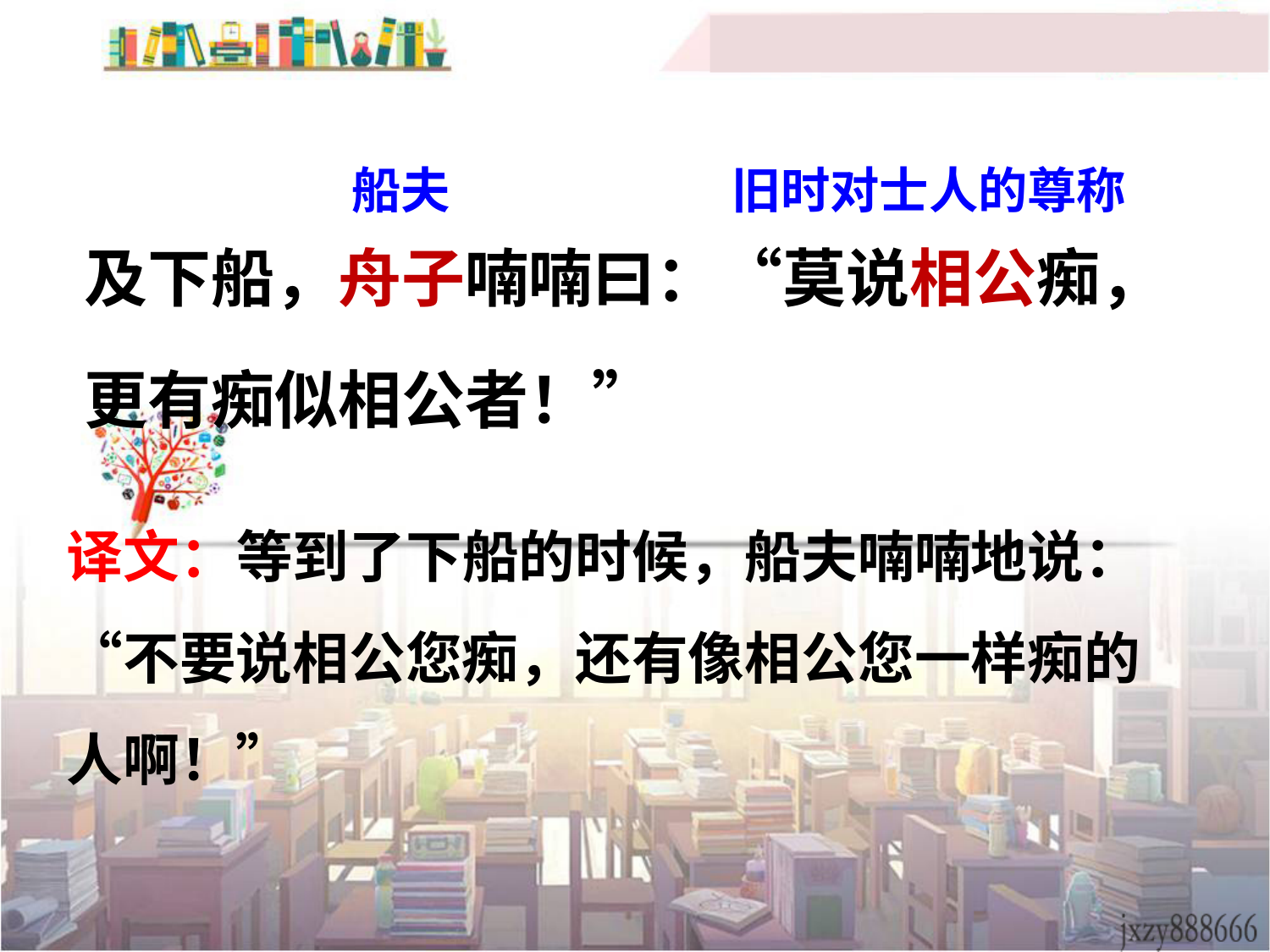

船夫
旧时对士人的尊称
及下船，舟子喃喃曰：“莫说相公痴，更有痴似相公者！”
译文：等到了下船的时候，船夫喃喃地说：“不要说相公您痴，还有像相公您一样痴的人啊！”